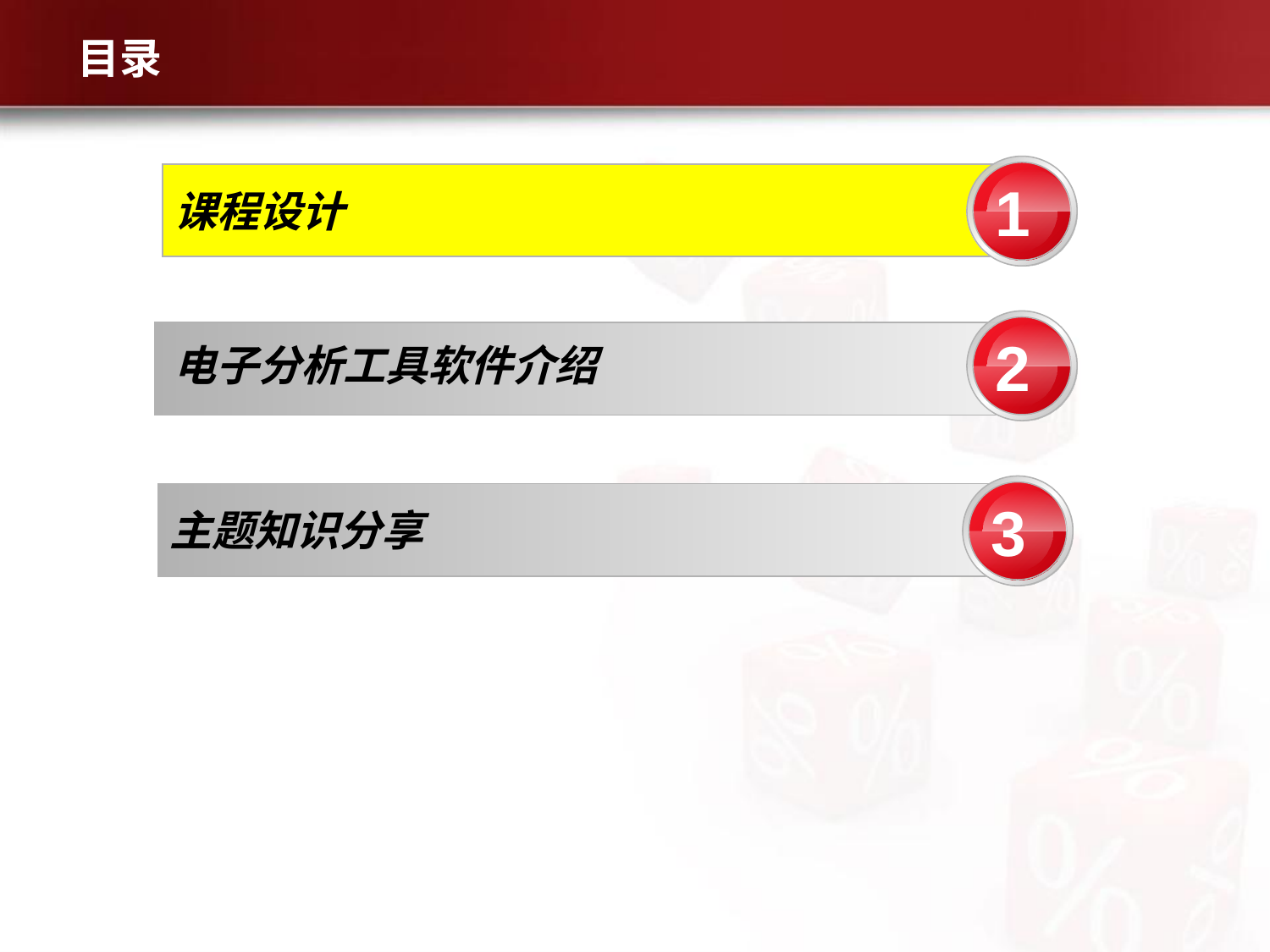

# 目录

课程设计
1

电子分析工具软件介绍
2

主题知识分享
3